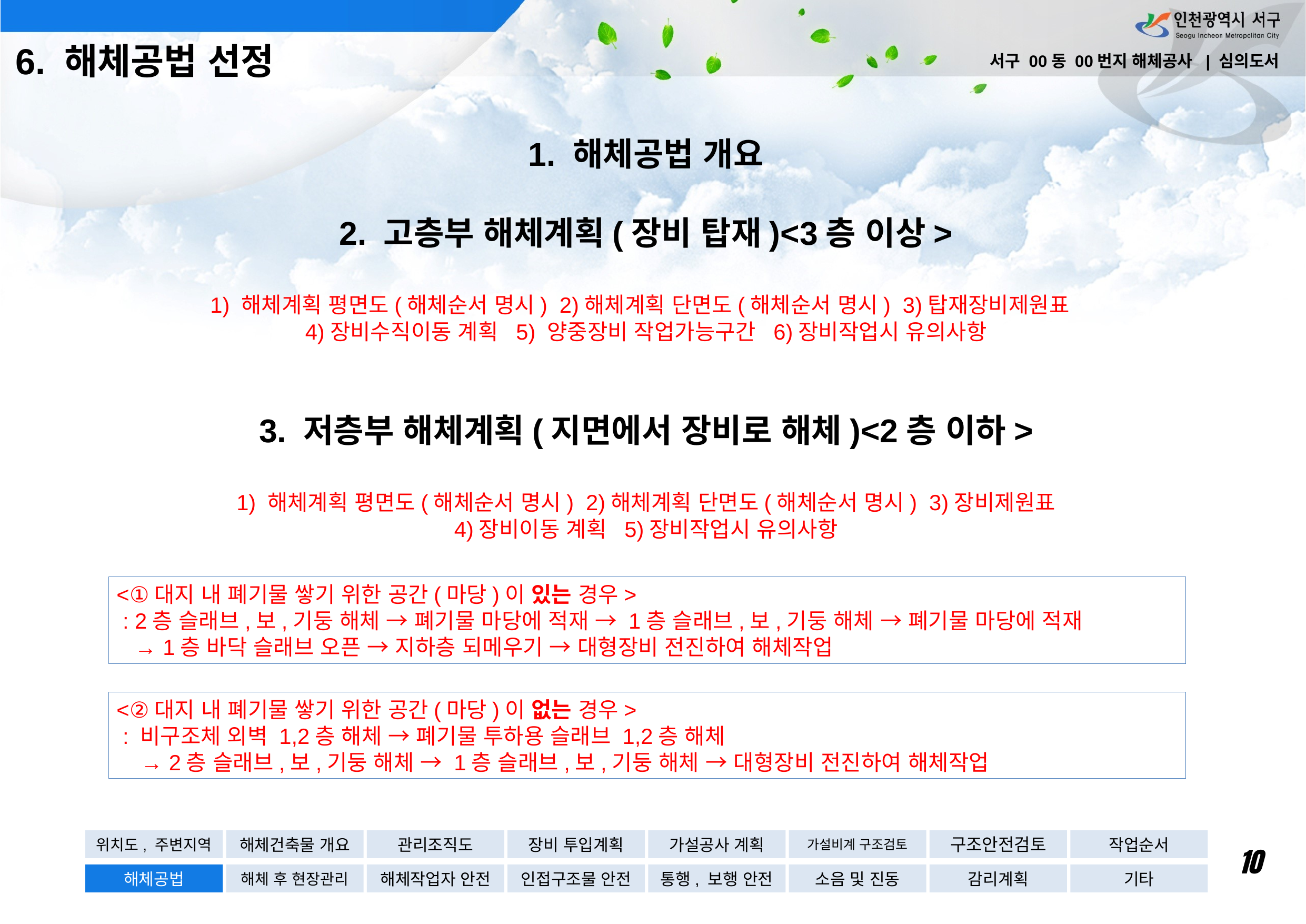

6. 해체공법 선정
서구 00동 00번지 해체공사  | 심의도서
# 1. 해체공법 개요 2. 고층부 해체계획(장비 탑재)<3층 이상> 1) 해체계획 평면도(해체순서 명시)  2)해체계획 단면도(해체순서 명시)  3)탑재장비제원표 4)장비수직이동 계획  5) 양중장비 작업가능구간  6)장비작업시 유의사항 3. 저층부 해체계획(지면에서 장비로 해체)<2층 이하> 1) 해체계획 평면도(해체순서 명시)  2)해체계획 단면도(해체순서 명시)  3)장비제원표 4)장비이동 계획  5)장비작업시 유의사항
<①대지 내 폐기물 쌓기 위한 공간(마당)이 있는 경우>
 : 2층 슬래브,보,기둥 해체 → 폐기물 마당에 적재 → 1층 슬래브,보,기둥 해체 → 폐기물 마당에 적재
   → 1층 바닥 슬래브 오픈 → 지하층 되메우기 → 대형장비 전진하여 해체작업
<②대지 내 폐기물 쌓기 위한 공간(마당)이 없는 경우>
 : 비구조체 외벽 1,2층 해체 → 폐기물 투하용 슬래브 1,2층 해체
    → 2층 슬래브,보,기둥 해체 → 1층 슬래브,보,기둥 해체 → 대형장비 전진하여 해체작업
위치도, 주변지역
해체건축물 개요
관리조직도
장비 투입계획
가설공사 계획
가설비계 구조검토
구조안전검토
작업순서
10
해체공법
해체 후 현장관리
해체작업자 안전
인접구조물 안전
통행, 보행 안전
소음 및 진동
감리계획
기타